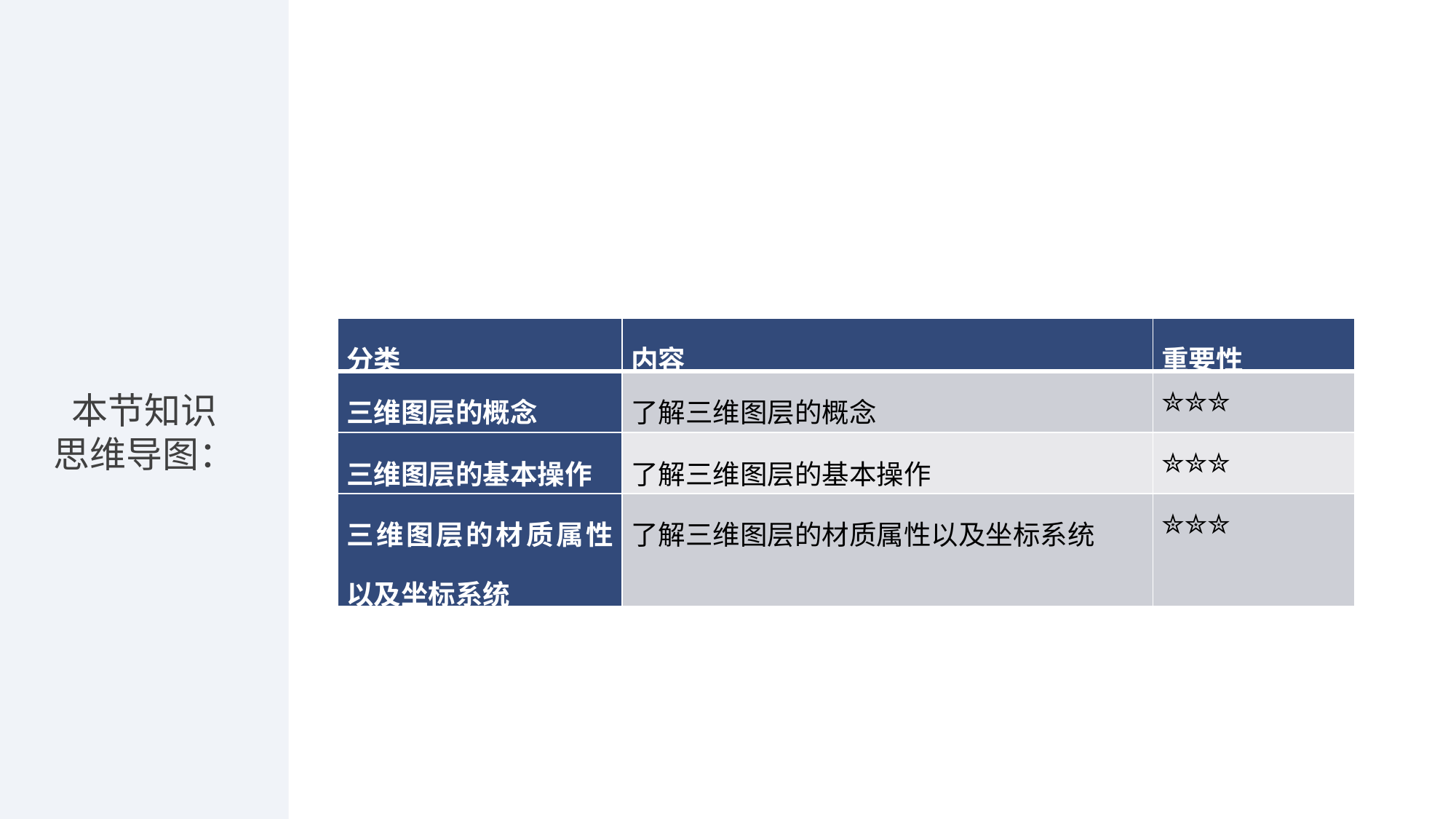

| 分类 | 内容 | 重要性 |
| --- | --- | --- |
| 三维图层的概念 | 了解三维图层的概念 | ✮✮✮ |
| 三维图层的基本操作 | 了解三维图层的基本操作 | ✮✮✮ |
| 三维图层的材质属性以及坐标系统 | 了解三维图层的材质属性以及坐标系统 | ✮✮✮ |
本节知识
思维导图：